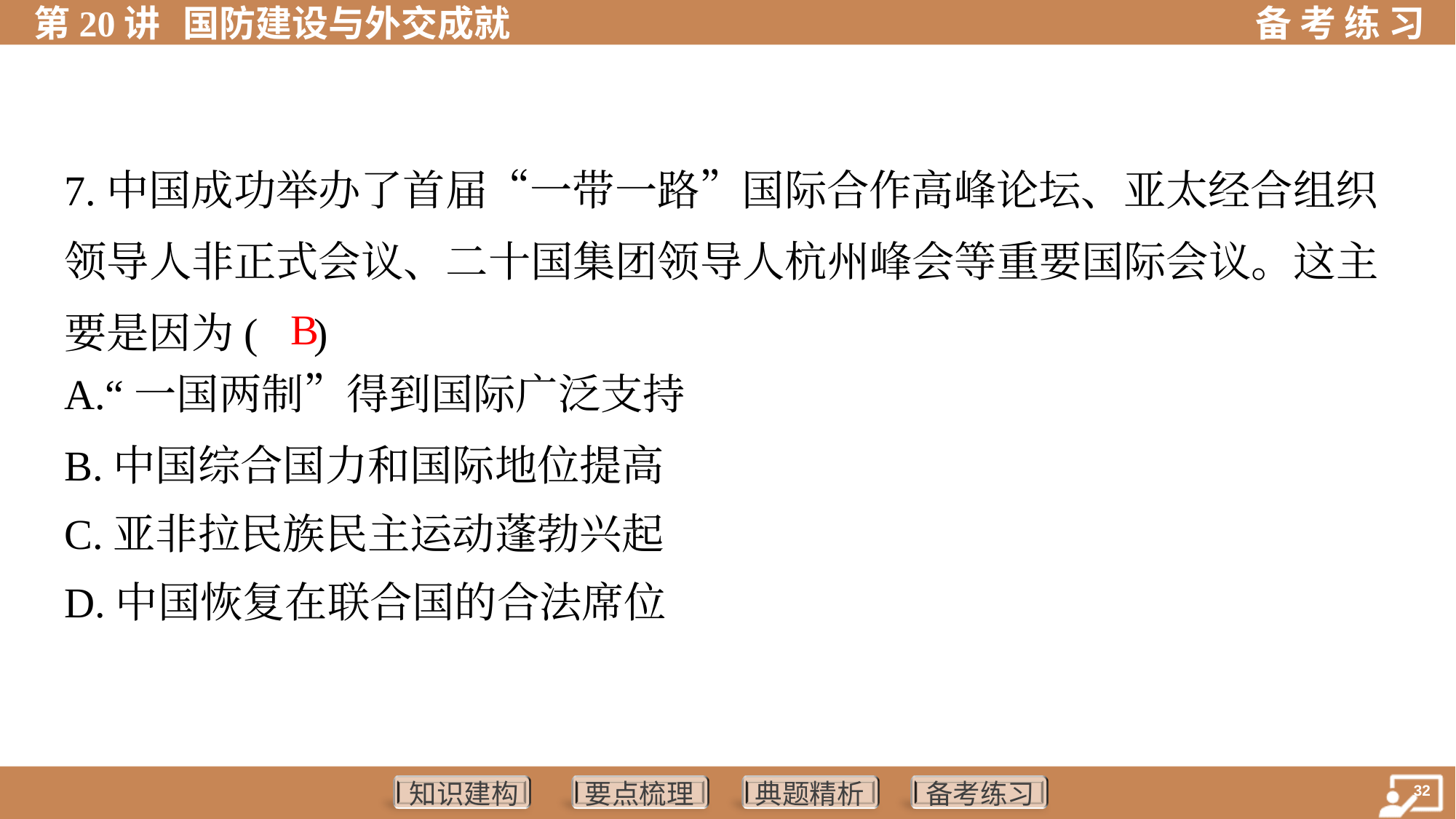

7.中国成功举办了首届“一带一路”国际合作高峰论坛、亚太经合组织
领导人非正式会议、二十国集团领导人杭州峰会等重要国际会议。这主
要是因为(     )
B
A.“一国两制”得到国际广泛支持
B.中国综合国力和国际地位提高
C.亚非拉民族民主运动蓬勃兴起
D.中国恢复在联合国的合法席位